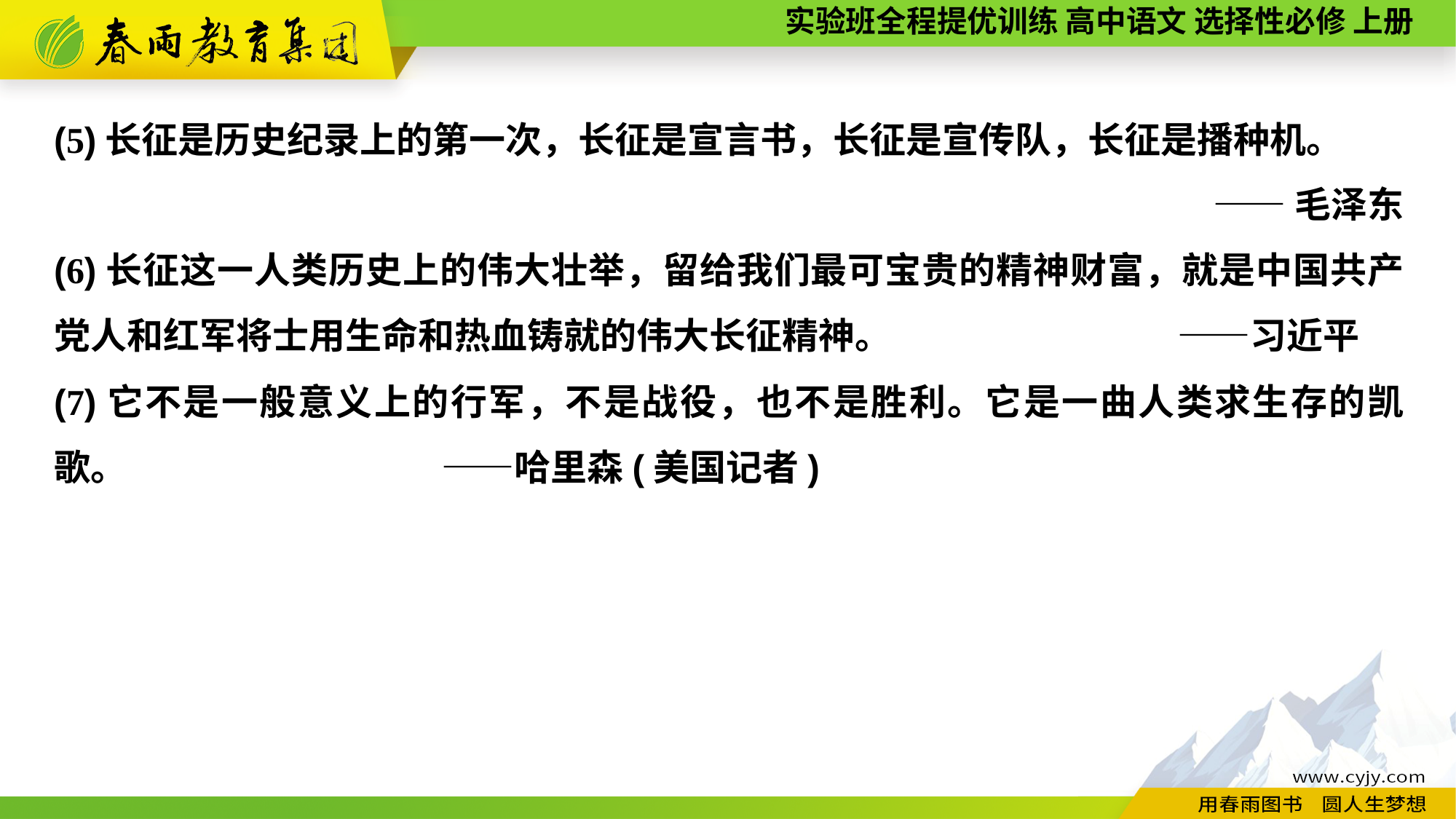

(5)长征是历史纪录上的第一次，长征是宣言书，长征是宣传队，长征是播种机。
——毛泽东
(6)长征这一人类历史上的伟大壮举，留给我们最可宝贵的精神财富，就是中国共产党人和红军将士用生命和热血铸就的伟大长征精神。                                   ——习近平
(7)它不是一般意义上的行军，不是战役，也不是胜利。它是一曲人类求生存的凯歌。	                                  ——哈里森(美国记者)